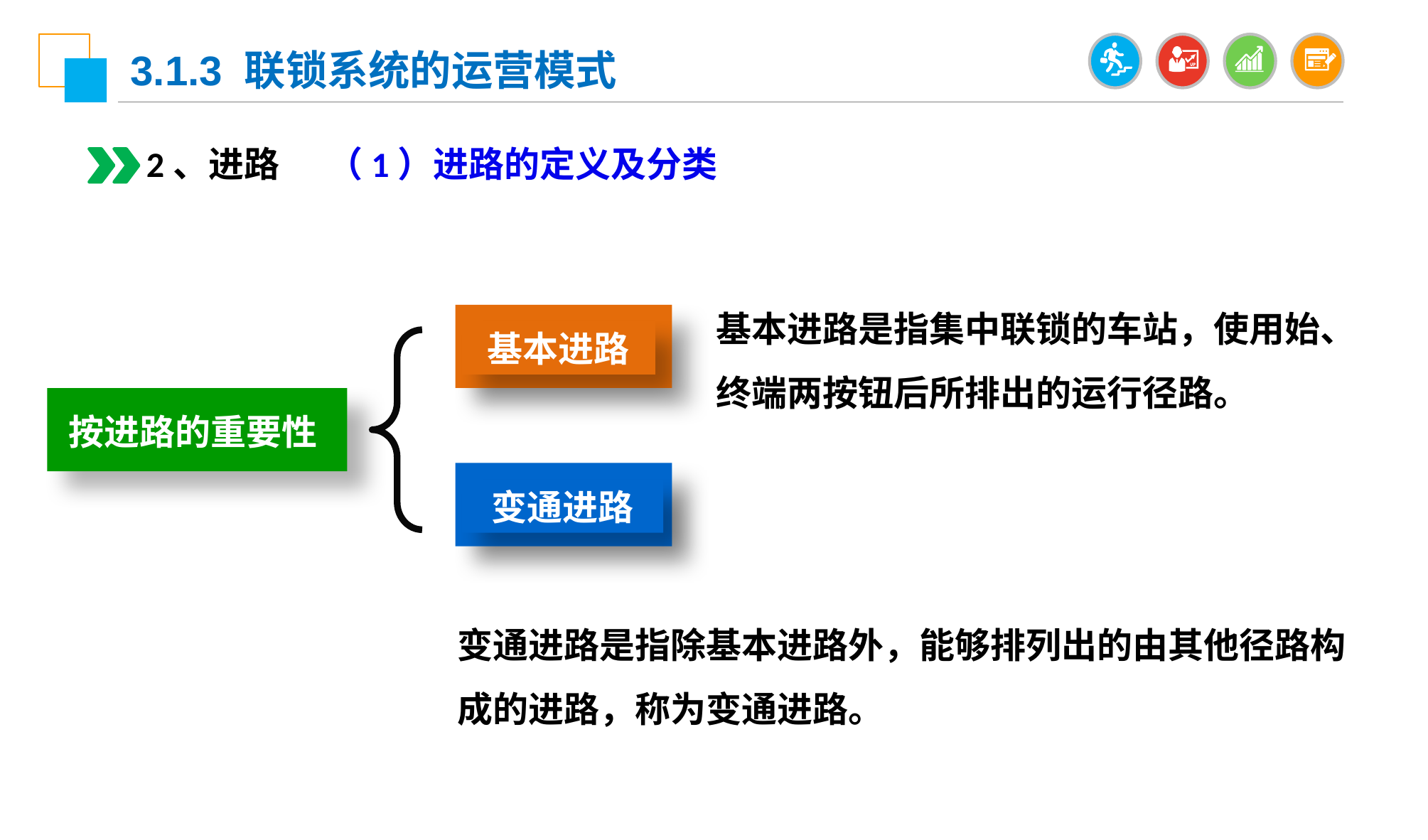

3.1.3 联锁系统的运营模式
2、进路

（1）进路的定义及分类
基本进路是指集中联锁的车站，使用始、终端两按钮后所排出的运行径路。

基本进路

按进路的重要性

变通进路
变通进路是指除基本进路外，能够排列出的由其他径路构成的进路，称为变通进路。